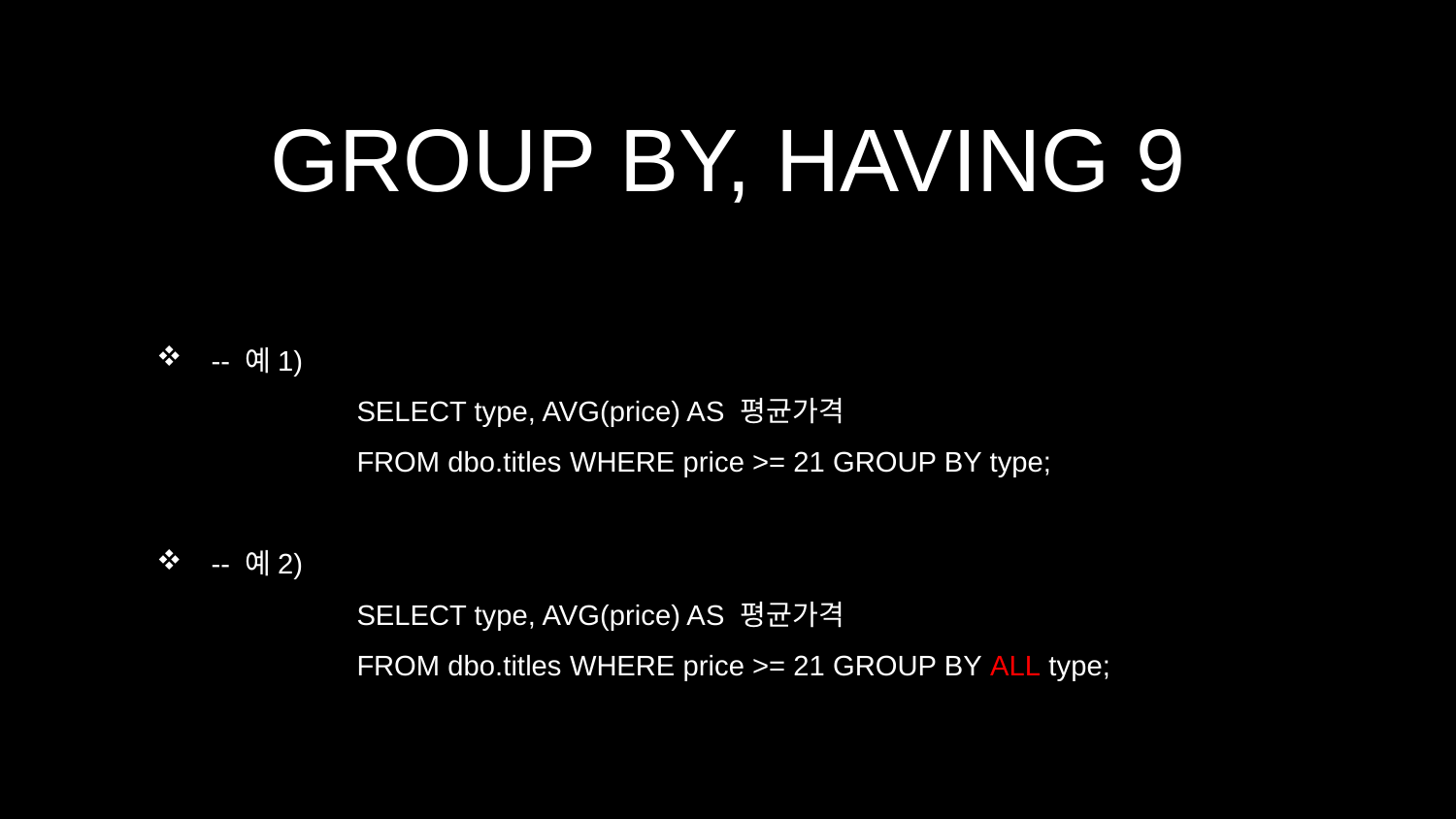

# GROUP BY, HAVING 9
-- 예1)
	SELECT type, AVG(price) AS 평균가격
	FROM dbo.titles WHERE price >= 21 GROUP BY type;

-- 예2)
	SELECT type, AVG(price) AS 평균가격
	FROM dbo.titles WHERE price >= 21 GROUP BY ALL type;